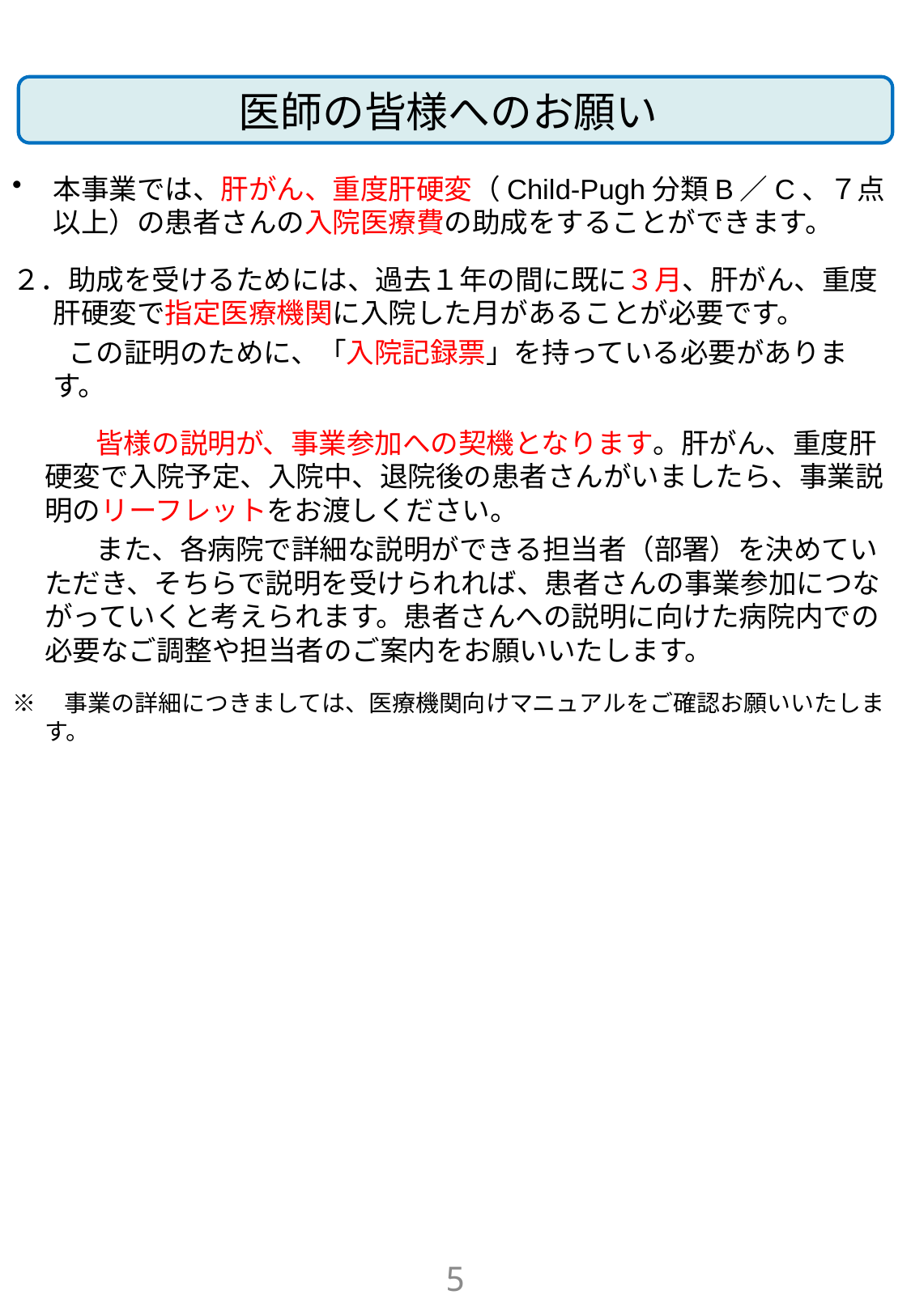

医師の皆様へのお願い
本事業では、肝がん、重度肝硬変（Child-Pugh分類B／C、７点以上）の患者さんの入院医療費の助成をすることができます。

２．助成を受けるためには、過去１年の間に既に３月、肝がん、重度肝硬変で指定医療機関に入院した月があることが必要です。
　　この証明のために、「入院記録票」を持っている必要があります。

　　　皆様の説明が、事業参加への契機となります。肝がん、重度肝硬変で入院予定、入院中、退院後の患者さんがいましたら、事業説明のリーフレットをお渡しください。
　　　また、各病院で詳細な説明ができる担当者（部署）を決めていただき、そちらで説明を受けられれば、患者さんの事業参加につながっていくと考えられます。患者さんへの説明に向けた病院内での必要なご調整や担当者のご案内をお願いいたします。

※　事業の詳細につきましては、医療機関向けマニュアルをご確認お願いいたします。
5